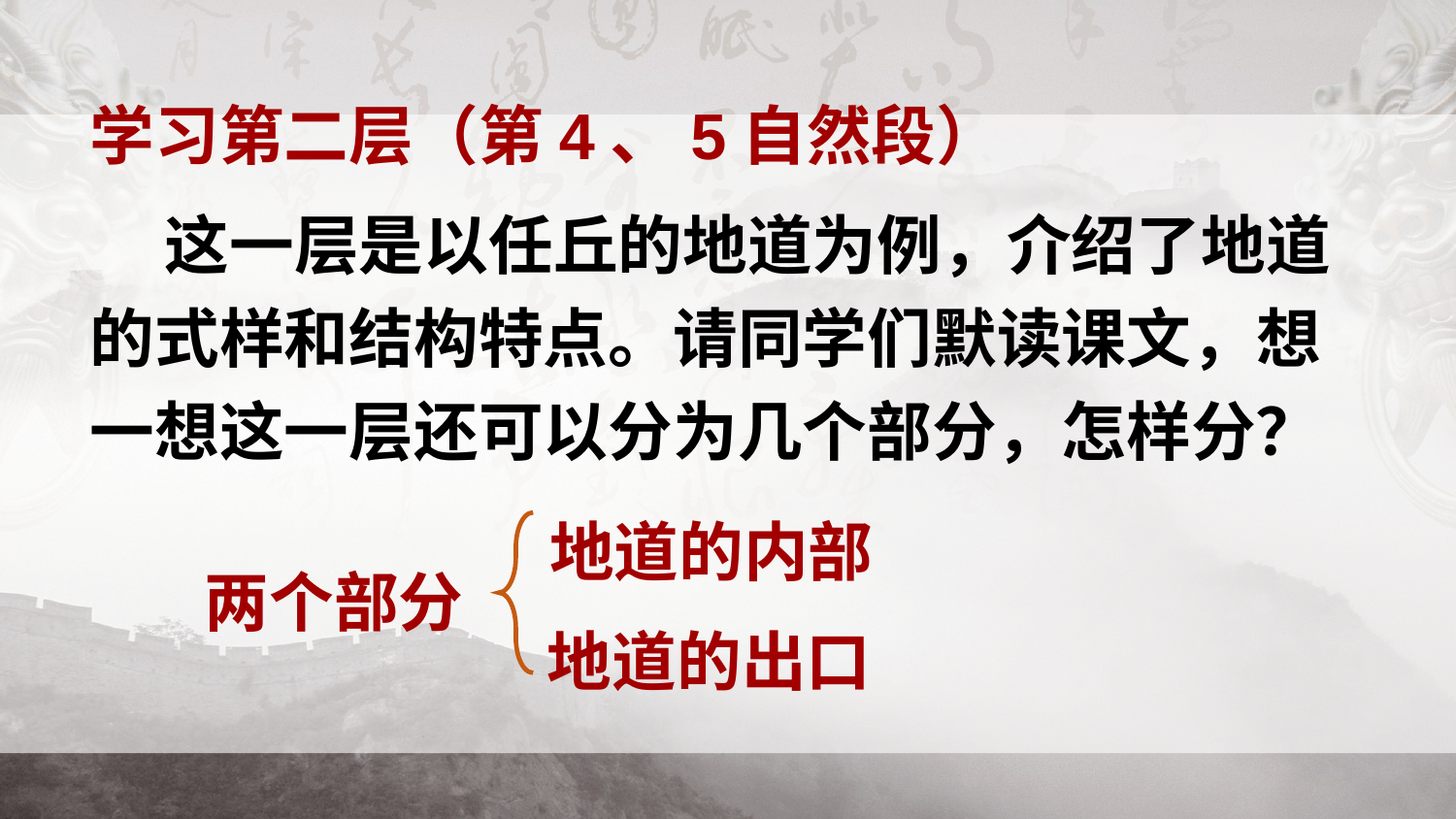

学习第二层（第4、5自然段）
    这一层是以任丘的地道为例，介绍了地道的式样和结构特点。请同学们默读课文，想一想这一层还可以分为几个部分，怎样分？
地道的内部

两个部分
地道的出口